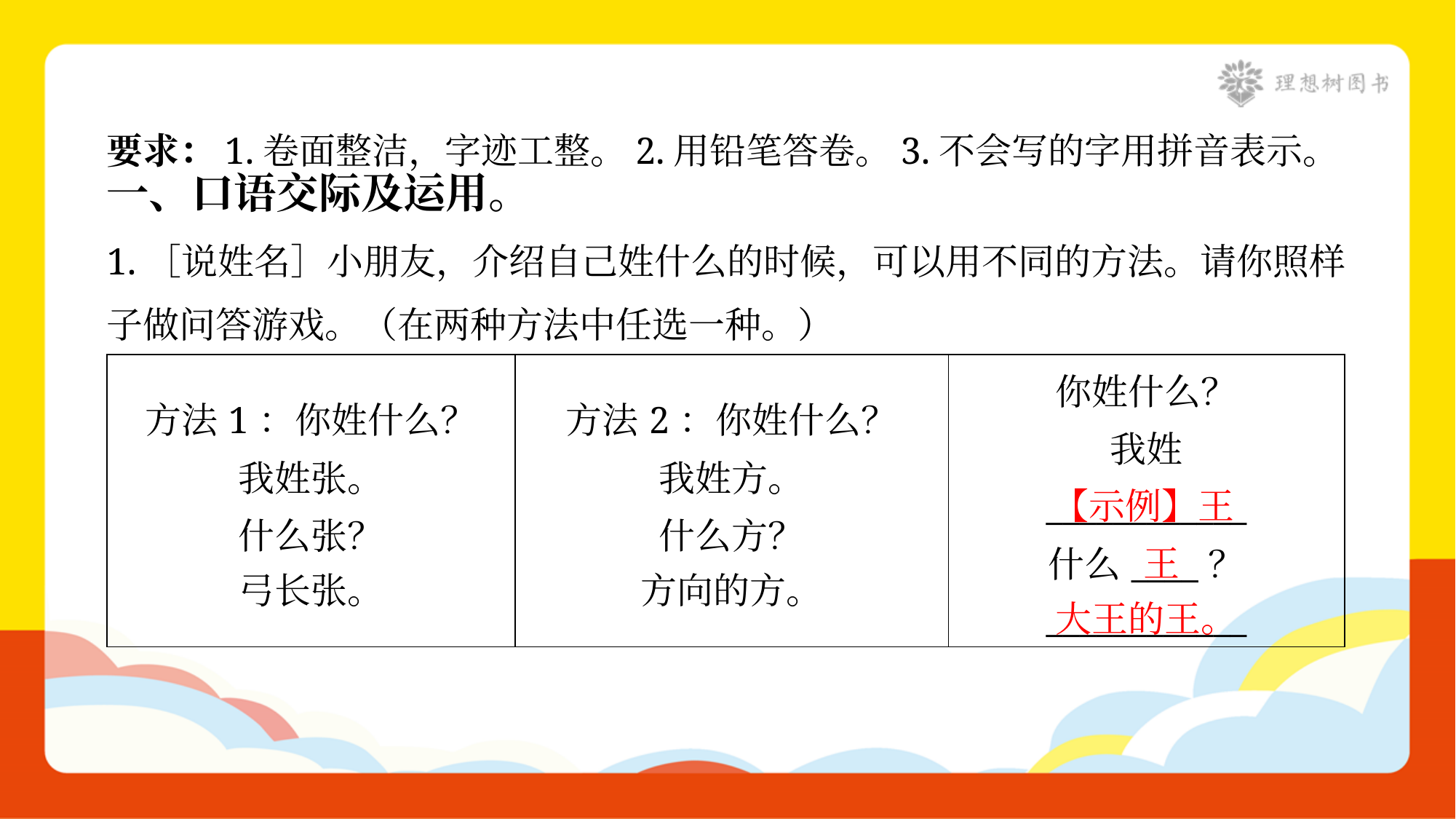

要求：1.卷面整洁，字迹工整。2.用铅笔答卷。3.不会写的字用拼音表示。
一、口语交际及运用。
1.［说姓名］小朋友，介绍自己姓什么的时候，可以用不同的方法。请你照样
子做问答游戏。（在两种方法中任选一种。）
| 方法1：你姓什么？ 我姓张。 什么张？ 弓长张。 | 方法2：你姓什么？ 我姓方。 什么方？ 方向的方。 | 你姓什么？ 我姓 \_\_\_\_\_\_\_\_\_\_\_\_ 什么\_\_\_\_？ \_\_\_\_\_\_\_\_\_\_\_\_ |
| --- | --- | --- |
【示例】王
王
大王的王。